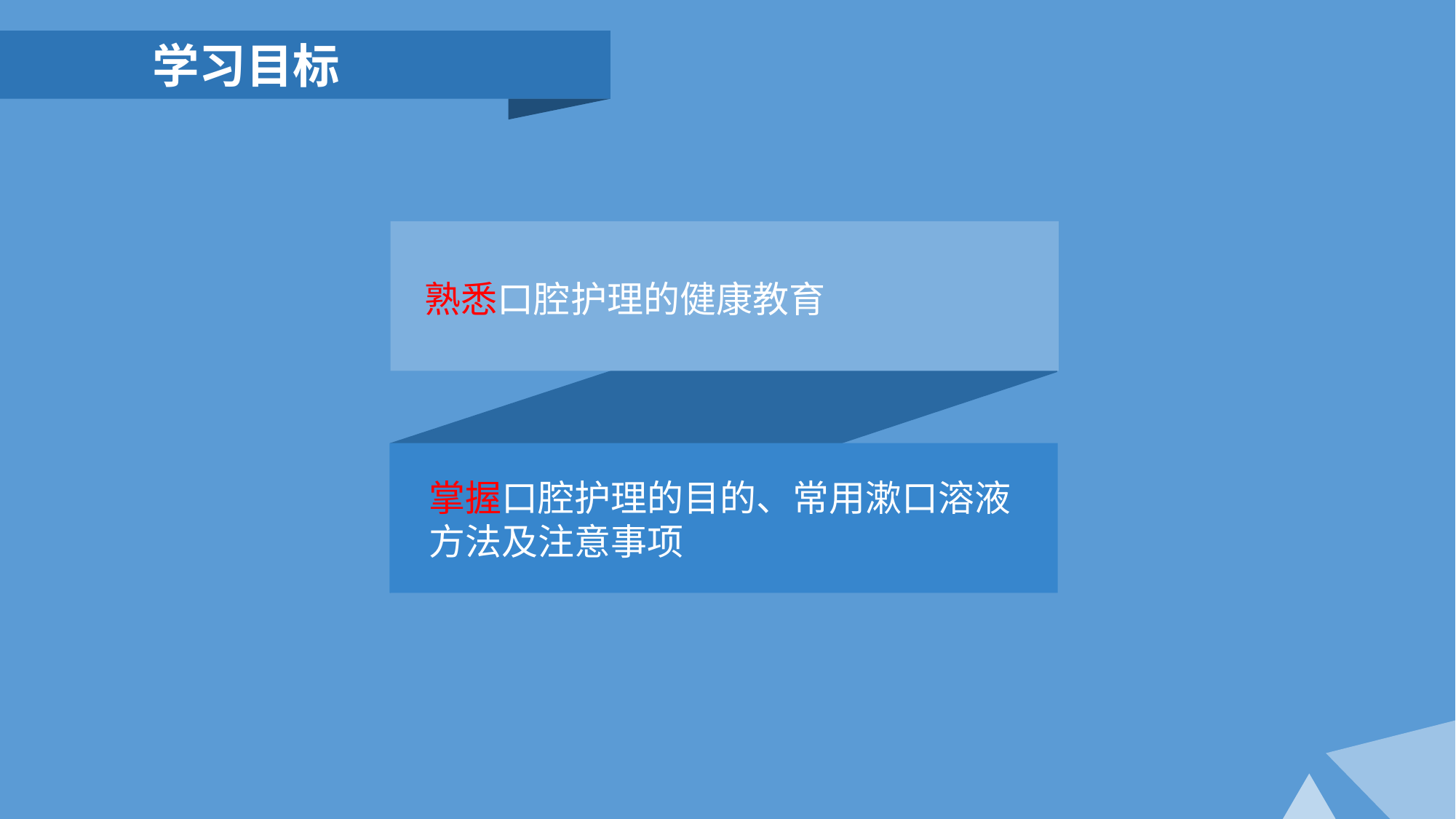

学习目标

熟悉口腔护理的健康教育

掌握口腔护理的目的、常用漱口溶液
方法及注意事项